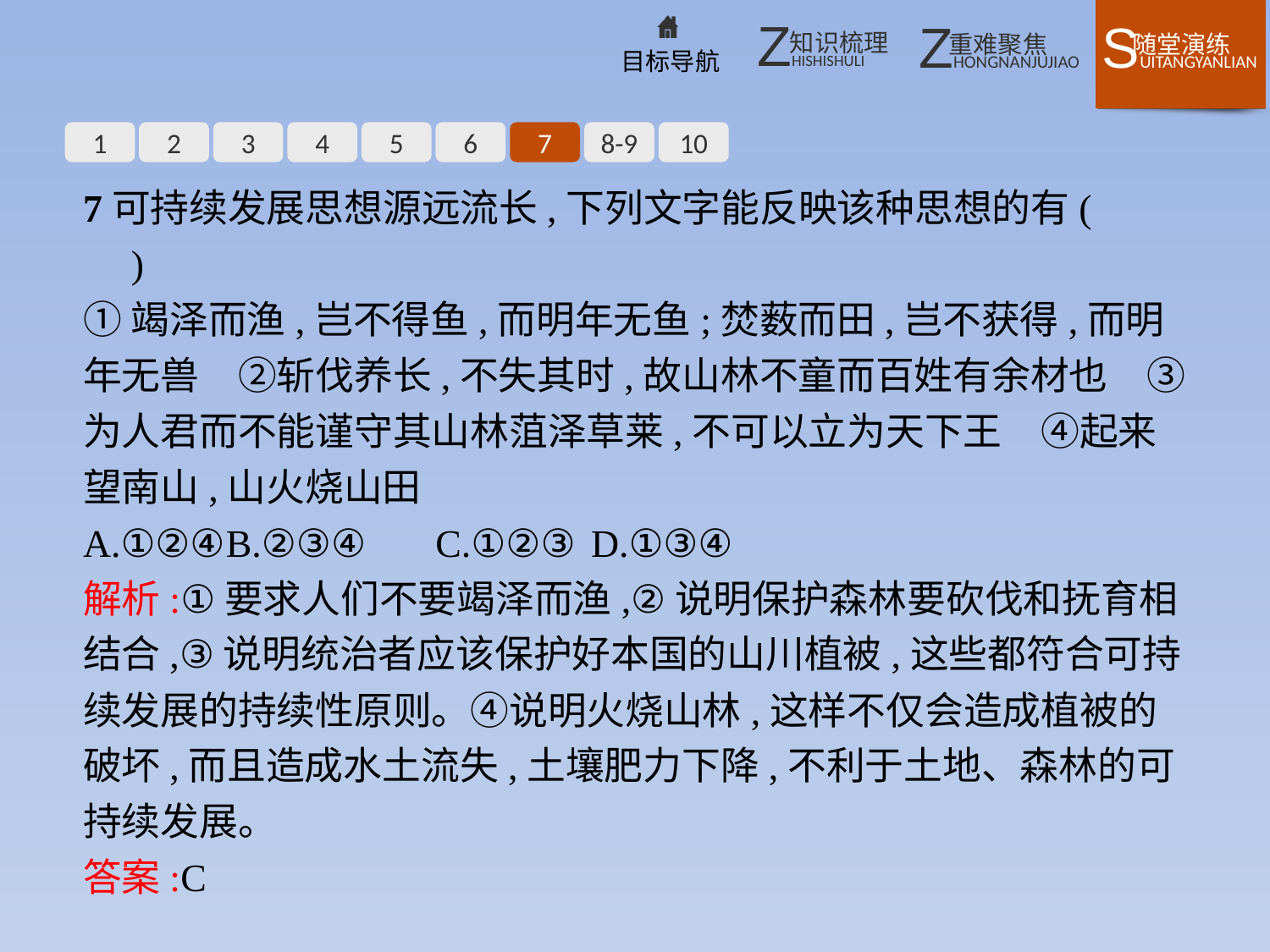

1
2
3
4
5
6
7
8-9
10
7可持续发展思想源远流长,下列文字能反映该种思想的有(　　)
①竭泽而渔,岂不得鱼,而明年无鱼;焚薮而田,岂不获得,而明年无兽　②斩伐养长,不失其时,故山林不童而百姓有余材也　③为人君而不能谨守其山林菹泽草莱,不可以立为天下王　④起来望南山,山火烧山田
A.①②④	B.②③④	C.①②③	D.①③④
解析:①要求人们不要竭泽而渔,②说明保护森林要砍伐和抚育相结合,③说明统治者应该保护好本国的山川植被,这些都符合可持续发展的持续性原则。④说明火烧山林,这样不仅会造成植被的破坏,而且造成水土流失,土壤肥力下降,不利于土地、森林的可持续发展。
答案:C